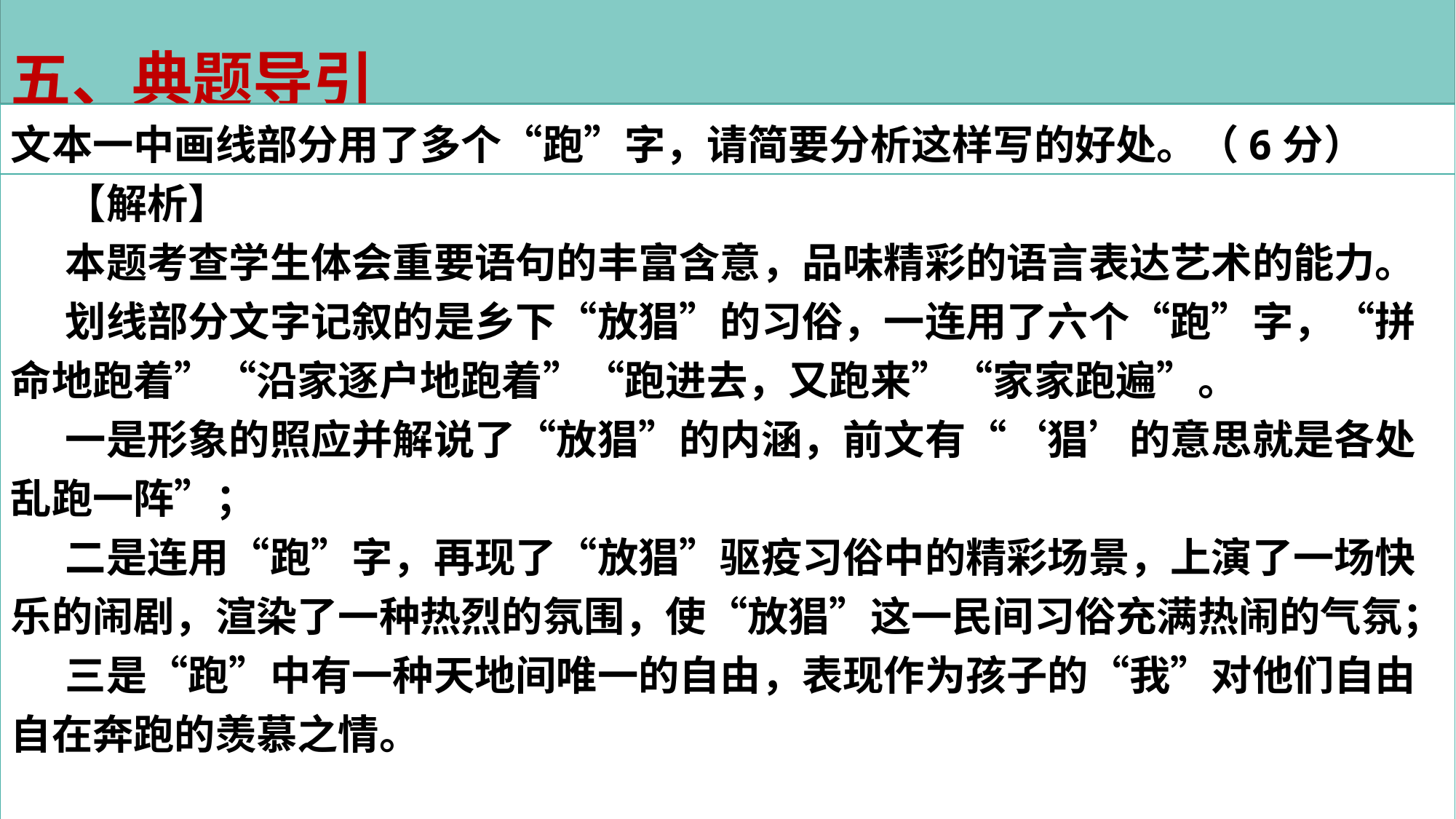

五、典题导引

文本一中画线部分用了多个“跑”字，请简要分析这样写的好处。（6分）
【解析】
本题考查学生体会重要语句的丰富含意，品味精彩的语言表达艺术的能力。
划线部分文字记叙的是乡下“放猖”的习俗，一连用了六个“跑”字，“拼命地跑着”“沿家逐户地跑着”“跑进去，又跑来”“家家跑遍”。
一是形象的照应并解说了“放猖”的内涵，前文有“‘猖’的意思就是各处乱跑一阵”；
二是连用“跑”字，再现了“放猖”驱疫习俗中的精彩场景，上演了一场快乐的闹剧，渲染了一种热烈的氛围，使“放猖”这一民间习俗充满热闹的气氛；
三是“跑”中有一种天地间唯一的自由，表现作为孩子的“我”对他们自由自在奔跑的羡慕之情。